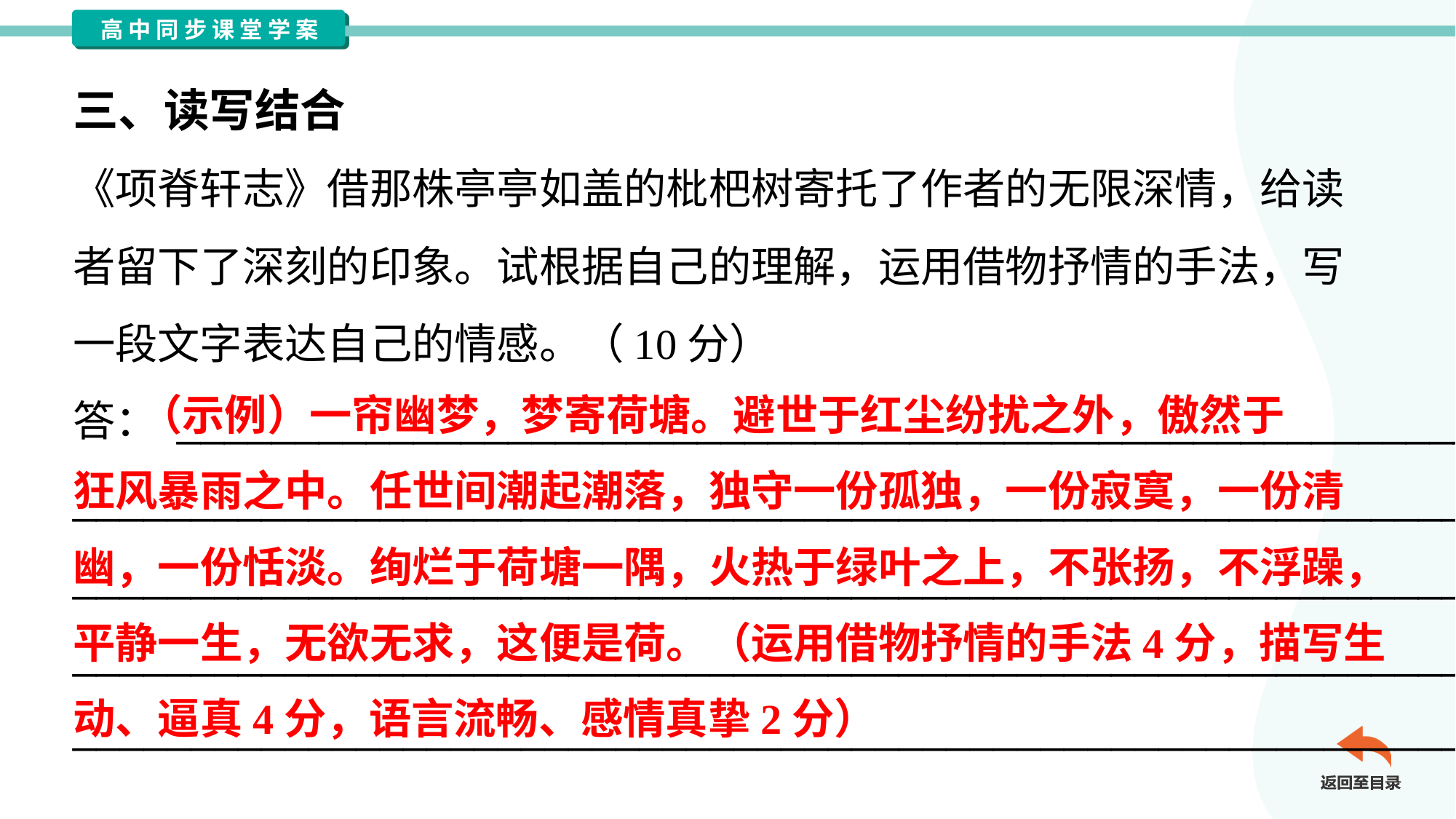

三、读写结合
《项脊轩志》借那株亭亭如盖的枇杷树寄托了作者的无限深情，给读
者留下了深刻的印象。试根据自己的理解，运用借物抒情的手法，写
一段文字表达自己的情感。（10分）
答： ________________________________________________________
_____________________________________________________________
_____________________________________________________________
_____________________________________________________________
_____________________________________________________________
      （示例）一帘幽梦，梦寄荷塘。避世于红尘纷扰之外，傲然于
狂风暴雨之中。任世间潮起潮落，独守一份孤独，一份寂寞，一份清
幽，一份恬淡。绚烂于荷塘一隅，火热于绿叶之上，不张扬，不浮躁，
平静一生，无欲无求，这便是荷。（运用借物抒情的手法4分，描写生
动、逼真4分，语言流畅、感情真挚2分）